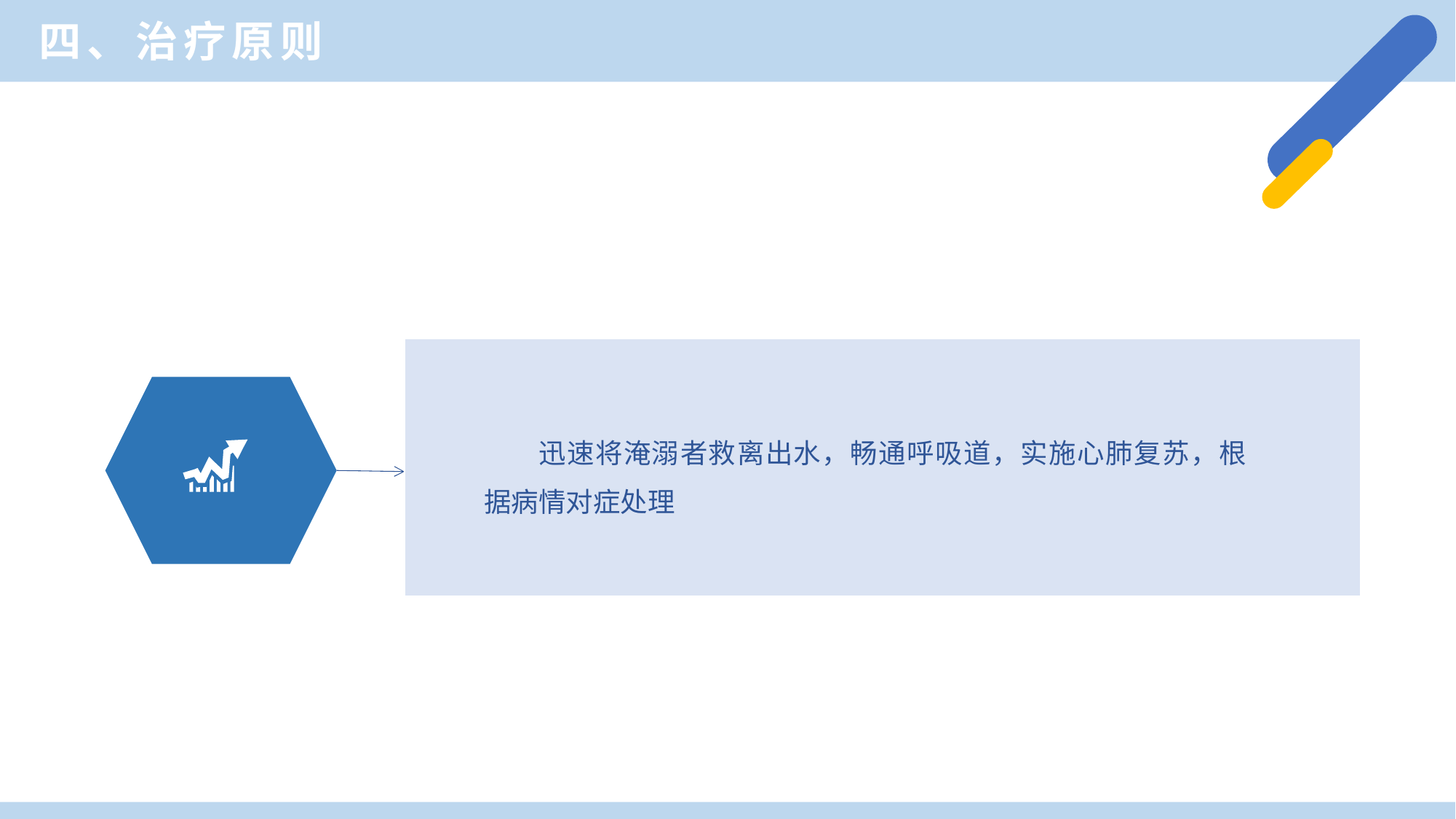

四、治疗原则

迅速将淹溺者救离出水，畅通呼吸道，实施心肺复苏，根据病情对症处理